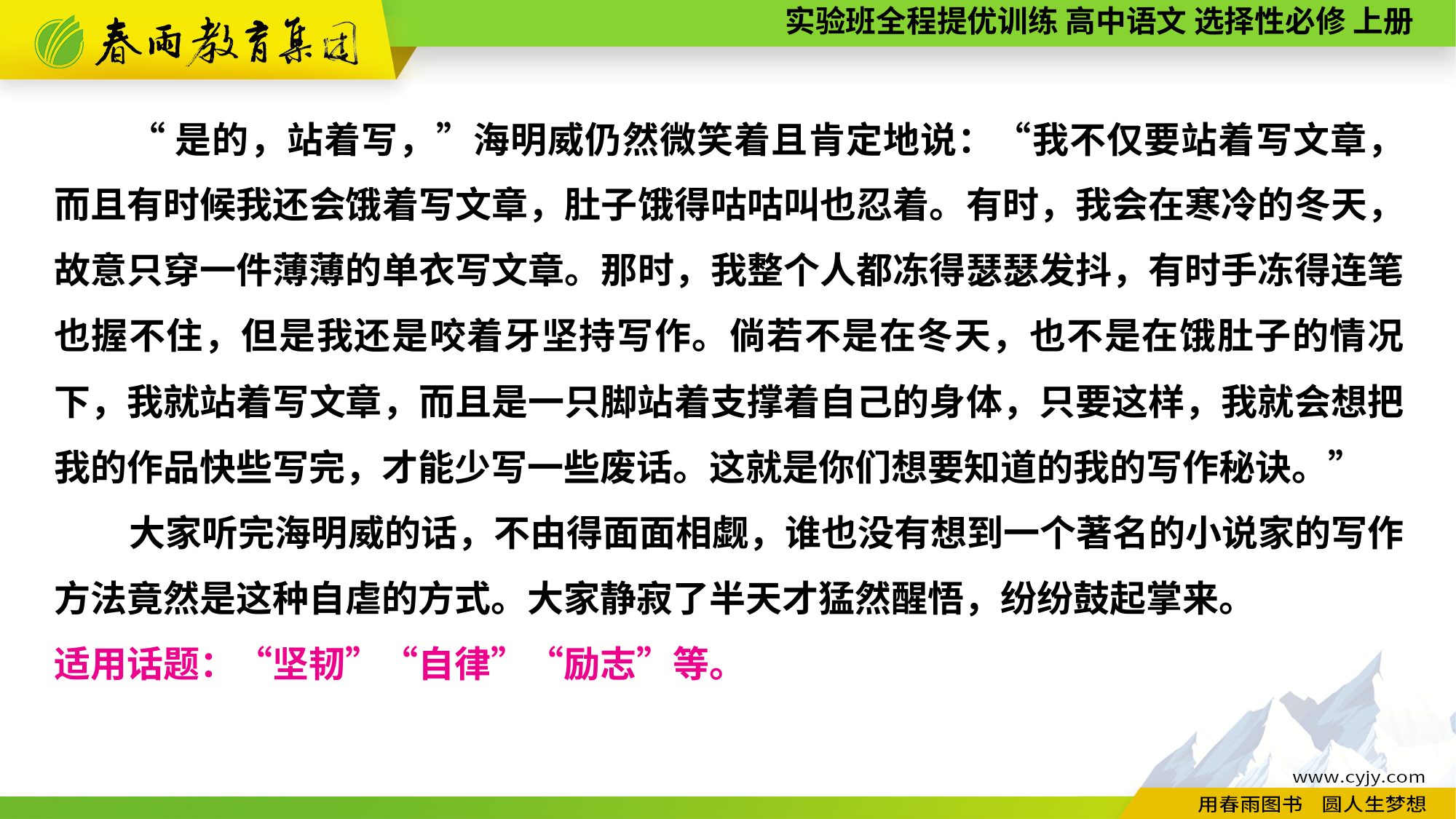

“是的，站着写，”海明威仍然微笑着且肯定地说：“我不仅要站着写文章，而且有时候我还会饿着写文章，肚子饿得咕咕叫也忍着。有时，我会在寒冷的冬天，故意只穿一件薄薄的单衣写文章。那时，我整个人都冻得瑟瑟发抖，有时手冻得连笔也握不住，但是我还是咬着牙坚持写作。倘若不是在冬天，也不是在饿肚子的情况下，我就站着写文章，而且是一只脚站着支撑着自己的身体，只要这样，我就会想把我的作品快些写完，才能少写一些废话。这就是你们想要知道的我的写作秘诀。”
大家听完海明威的话，不由得面面相觑，谁也没有想到一个著名的小说家的写作方法竟然是这种自虐的方式。大家静寂了半天才猛然醒悟，纷纷鼓起掌来。
适用话题：“坚韧”“自律”“励志”等。